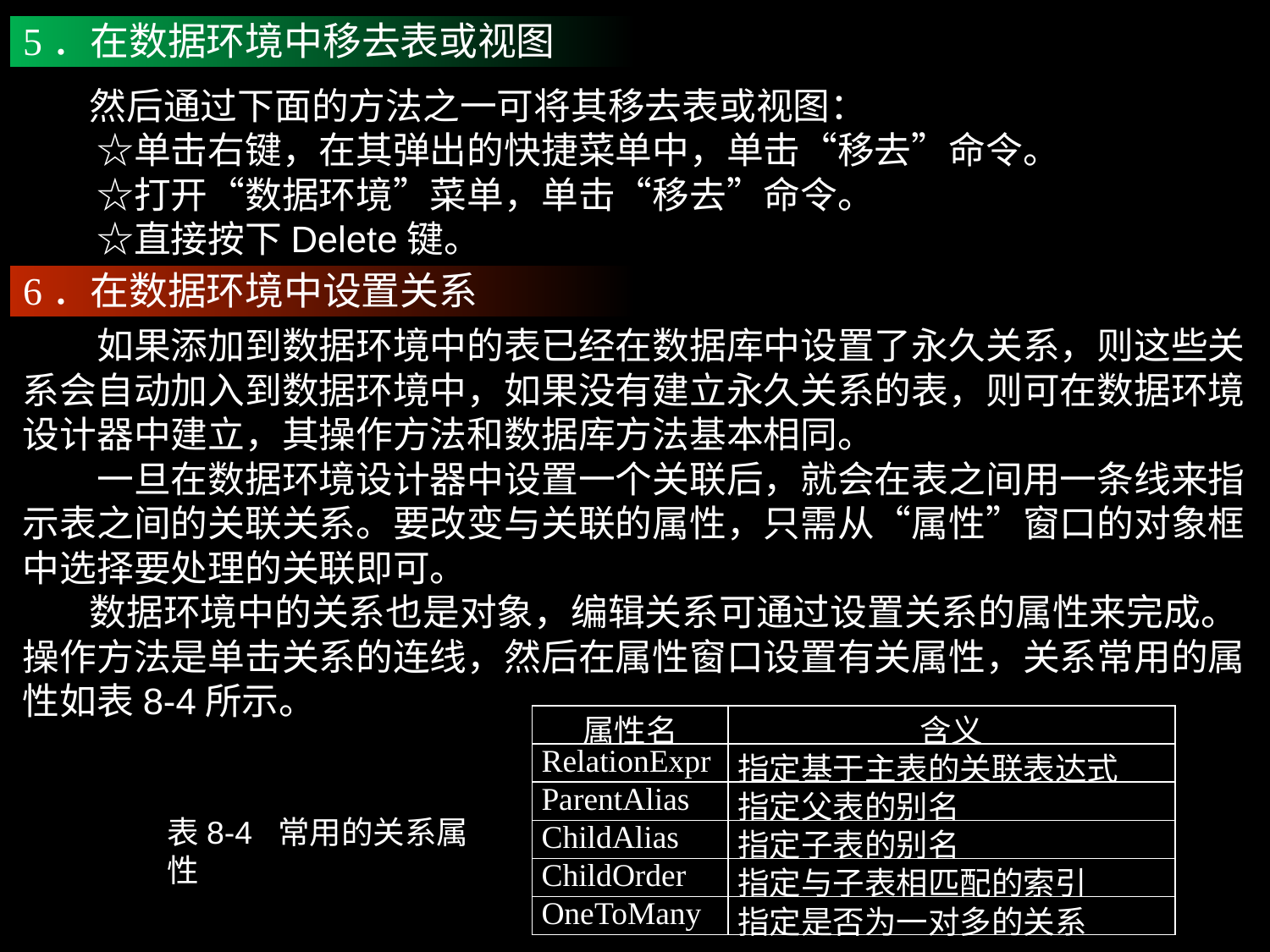

5．在数据环境中移去表或视图
       然后通过下面的方法之一可将其移去表或视图：
　　☆单击右键，在其弹出的快捷菜单中，单击“移去”命令。
　　☆打开“数据环境”菜单，单击“移去”命令。
　　☆直接按下Delete键。
6．在数据环境中设置关系
　　如果添加到数据环境中的表已经在数据库中设置了永久关系，则这些关系会自动加入到数据环境中，如果没有建立永久关系的表，则可在数据环境设计器中建立，其操作方法和数据库方法基本相同。
　　一旦在数据环境设计器中设置一个关联后，就会在表之间用一条线来指示表之间的关联关系。要改变与关联的属性，只需从“属性”窗口的对象框中选择要处理的关联即可。
       数据环境中的关系也是对象，编辑关系可通过设置关系的属性来完成。操作方法是单击关系的连线，然后在属性窗口设置有关属性，关系常用的属性如表8-4所示。
| 属性名 | 含义 |
| --- | --- |
| RelationExpr | 指定基于主表的关联表达式 |
| ParentAlias | 指定父表的别名 |
| ChildAlias | 指定子表的别名 |
| ChildOrder | 指定与子表相匹配的索引 |
| OneToMany | 指定是否为一对多的关系 |
表8-4  常用的关系属性